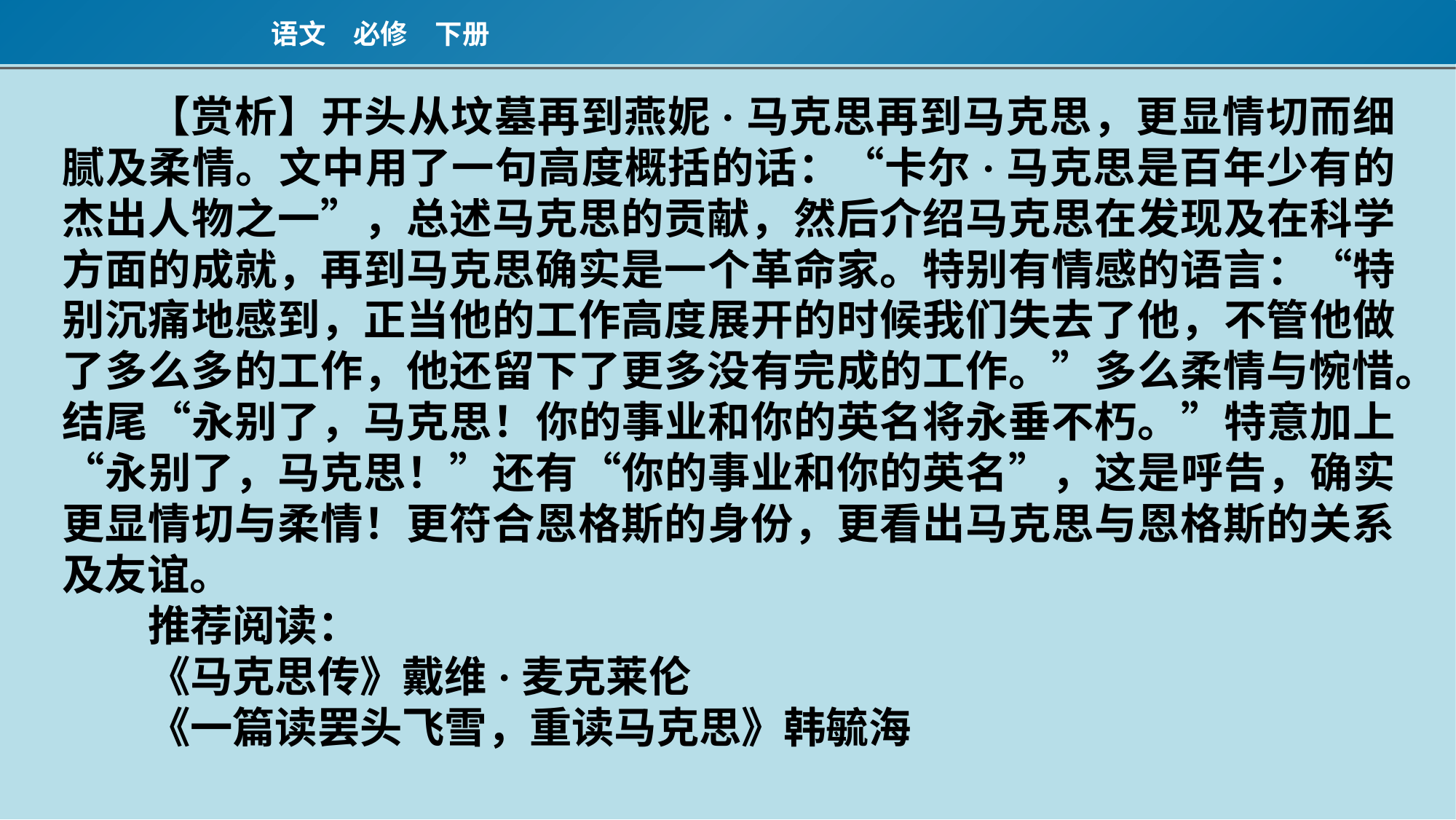

【赏析】开头从坟墓再到燕妮·马克思再到马克思，更显情切而细腻及柔情。文中用了一句高度概括的话：“卡尔·马克思是百年少有的杰出人物之一”，总述马克思的贡献，然后介绍马克思在发现及在科学方面的成就，再到马克思确实是一个革命家。特别有情感的语言：“特别沉痛地感到，正当他的工作高度展开的时候我们失去了他，不管他做了多么多的工作，他还留下了更多没有完成的工作。”多么柔情与惋惜。结尾“永别了，马克思！你的事业和你的英名将永垂不朽。”特意加上“永别了，马克思！”还有“你的事业和你的英名”，这是呼告，确实更显情切与柔情！更符合恩格斯的身份，更看出马克思与恩格斯的关系及友谊。
推荐阅读：
《马克思传》戴维·麦克莱伦
《一篇读罢头飞雪，重读马克思》韩毓海